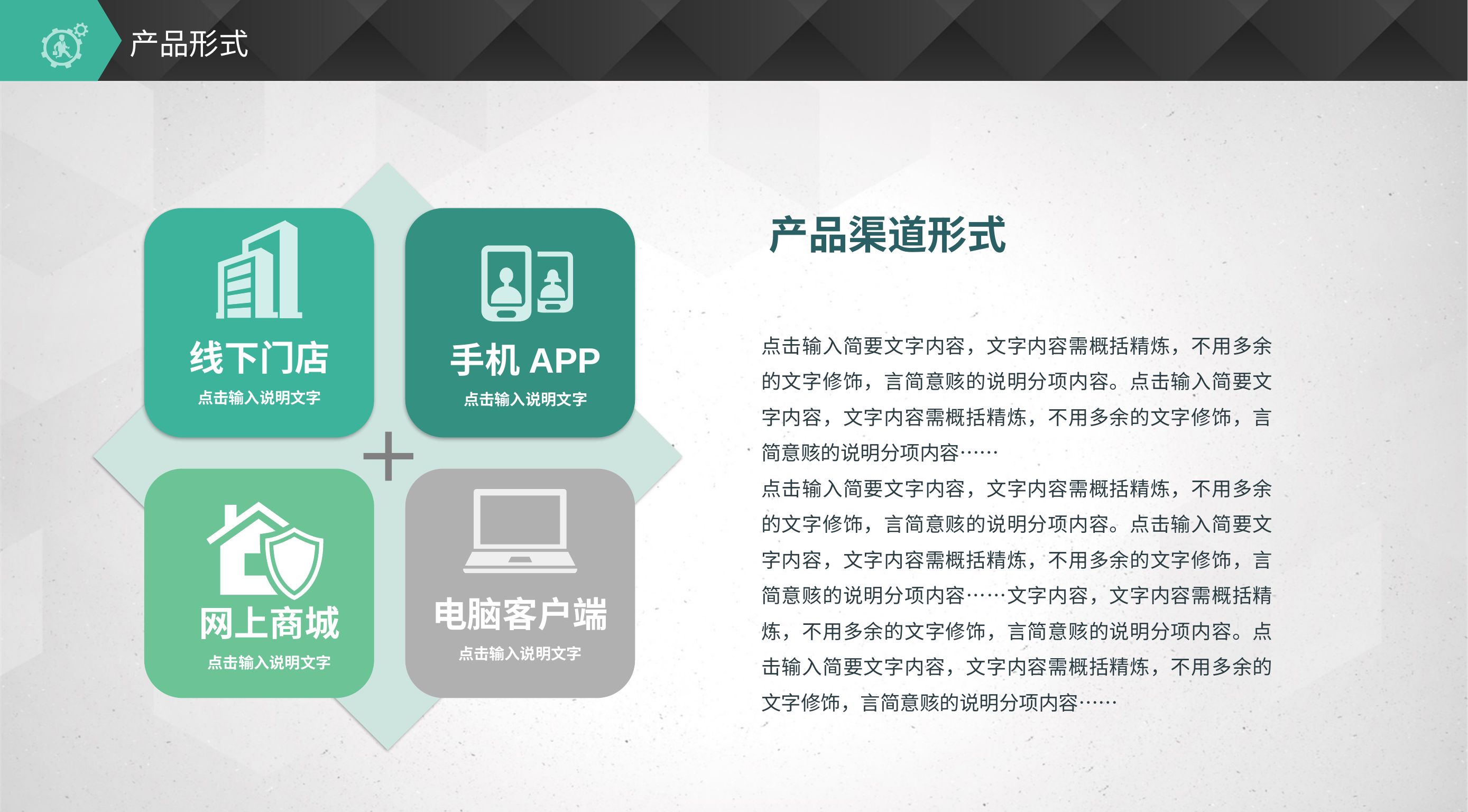

# 产品形式

产品渠道形式

线下门店
点击输入说明文字

手机APP
点击输入说明文字
点击输入简要文字内容，文字内容需概括精炼，不用多余的文字修饰，言简意赅的说明分项内容。点击输入简要文字内容，文字内容需概括精炼，不用多余的文字修饰，言简意赅的说明分项内容……
点击输入简要文字内容，文字内容需概括精炼，不用多余的文字修饰，言简意赅的说明分项内容。点击输入简要文字内容，文字内容需概括精炼，不用多余的文字修饰，言简意赅的说明分项内容……文字内容，文字内容需概括精炼，不用多余的文字修饰，言简意赅的说明分项内容。点击输入简要文字内容，文字内容需概括精炼，不用多余的文字修饰，言简意赅的说明分项内容……

电脑客户端
点击输入说明文字

网上商城
点击输入说明文字